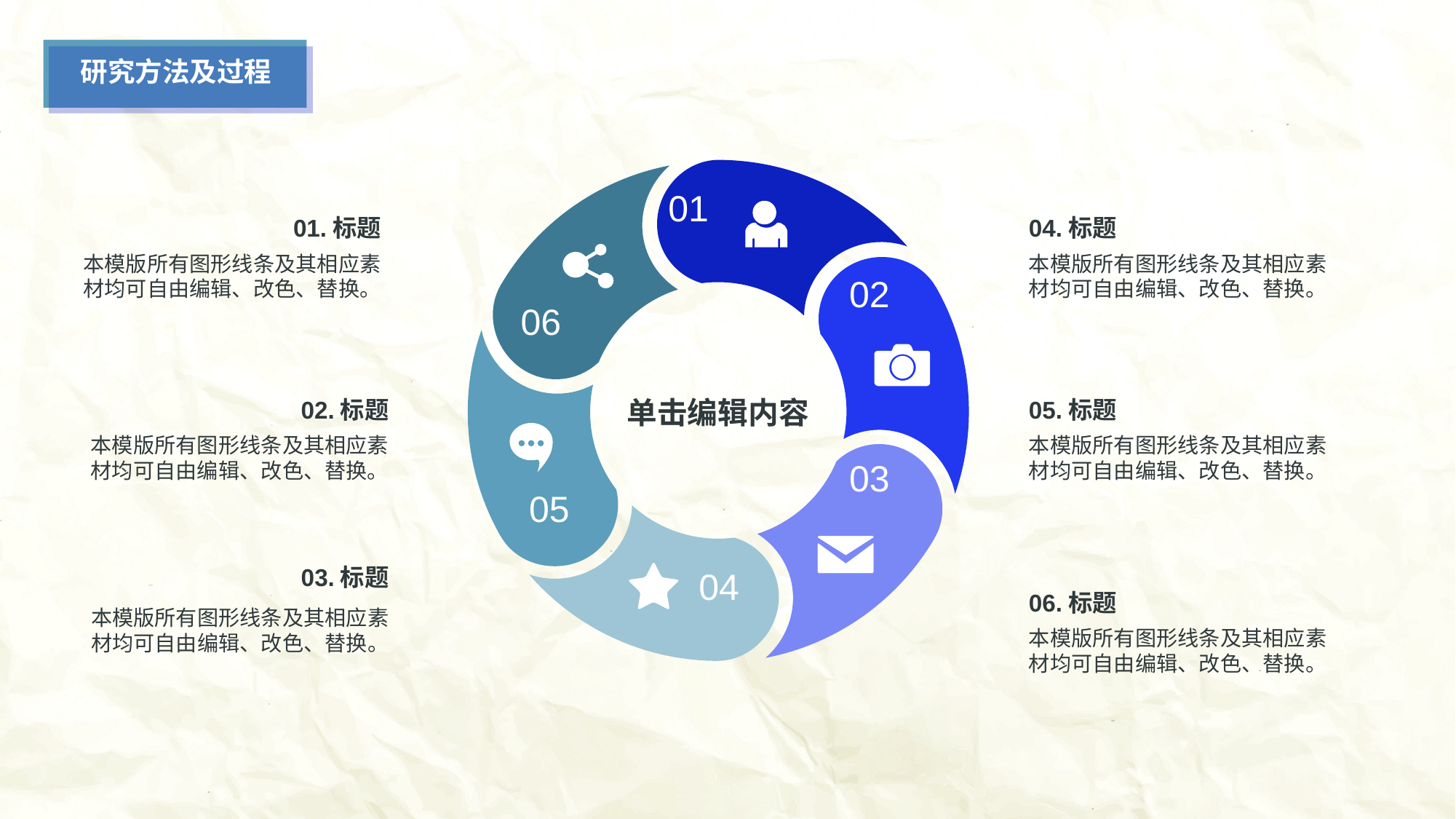

研究方法及过程

01

01.标题
04.标题
01

本模版所有图形线条及其相应素材均可自由编辑、改色、替换。
本模版所有图形线条及其相应素材均可自由编辑、改色、替换。

02

06
06

02

02.标题
05.标题

单击编辑内容

本模版所有图形线条及其相应素材均可自由编辑、改色、替换。
本模版所有图形线条及其相应素材均可自由编辑、改色、替换。

03
05
03

05

03.标题

04

06.标题

本模版所有图形线条及其相应素材均可自由编辑、改色、替换。

04
本模版所有图形线条及其相应素材均可自由编辑、改色、替换。